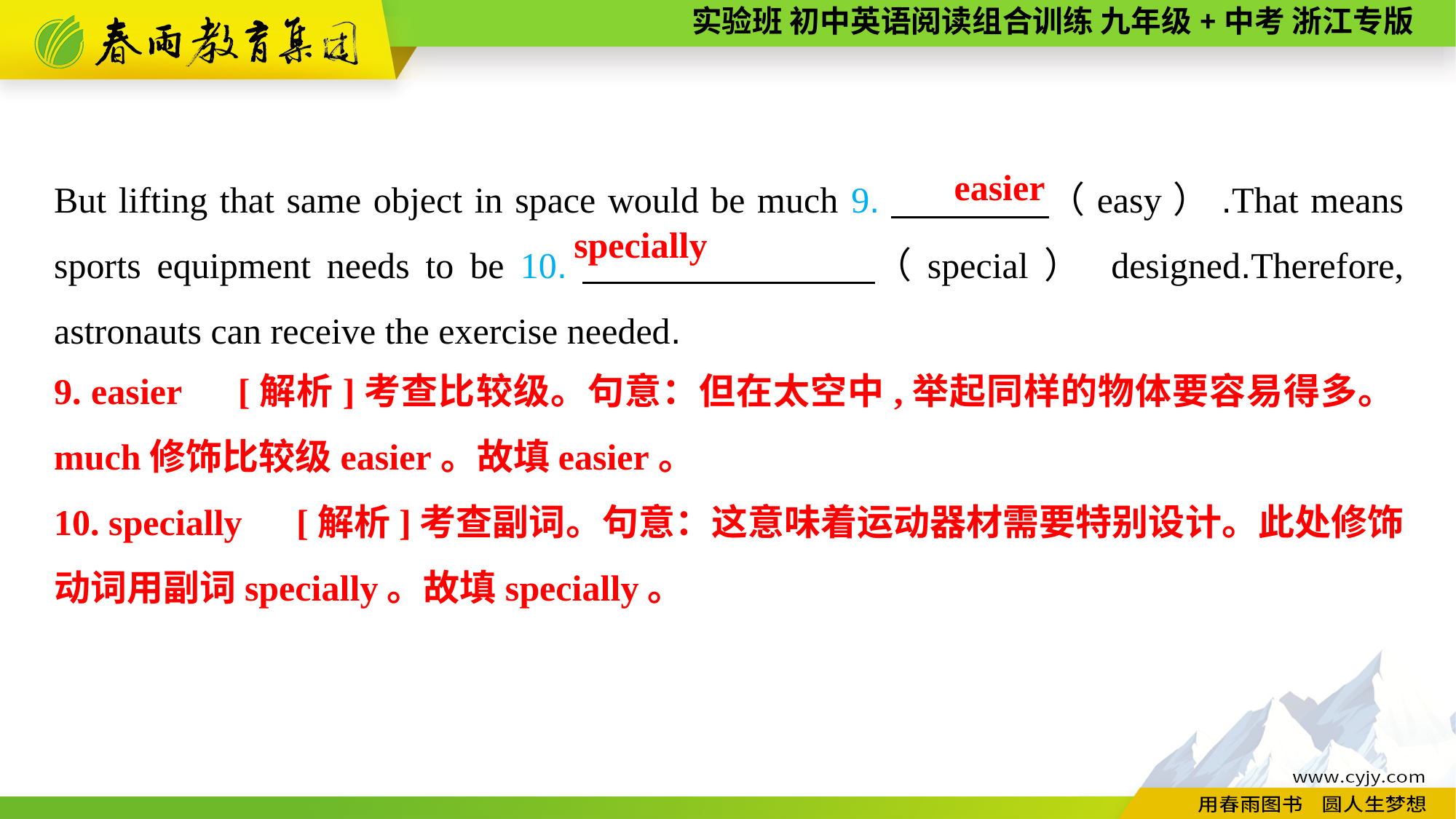

But lifting that same object in space would be much 9.　　　　（easy）.That means sports equipment needs to be 10.　　        　　（special） designed.Therefore, astronauts can receive the exercise needed.
easier
specially
9. easier　[解析]考查比较级。句意：但在太空中,举起同样的物体要容易得多。much修饰比较级easier。故填easier。
10. specially　[解析]考查副词。句意：这意味着运动器材需要特别设计。此处修饰动词用副词specially。故填specially。